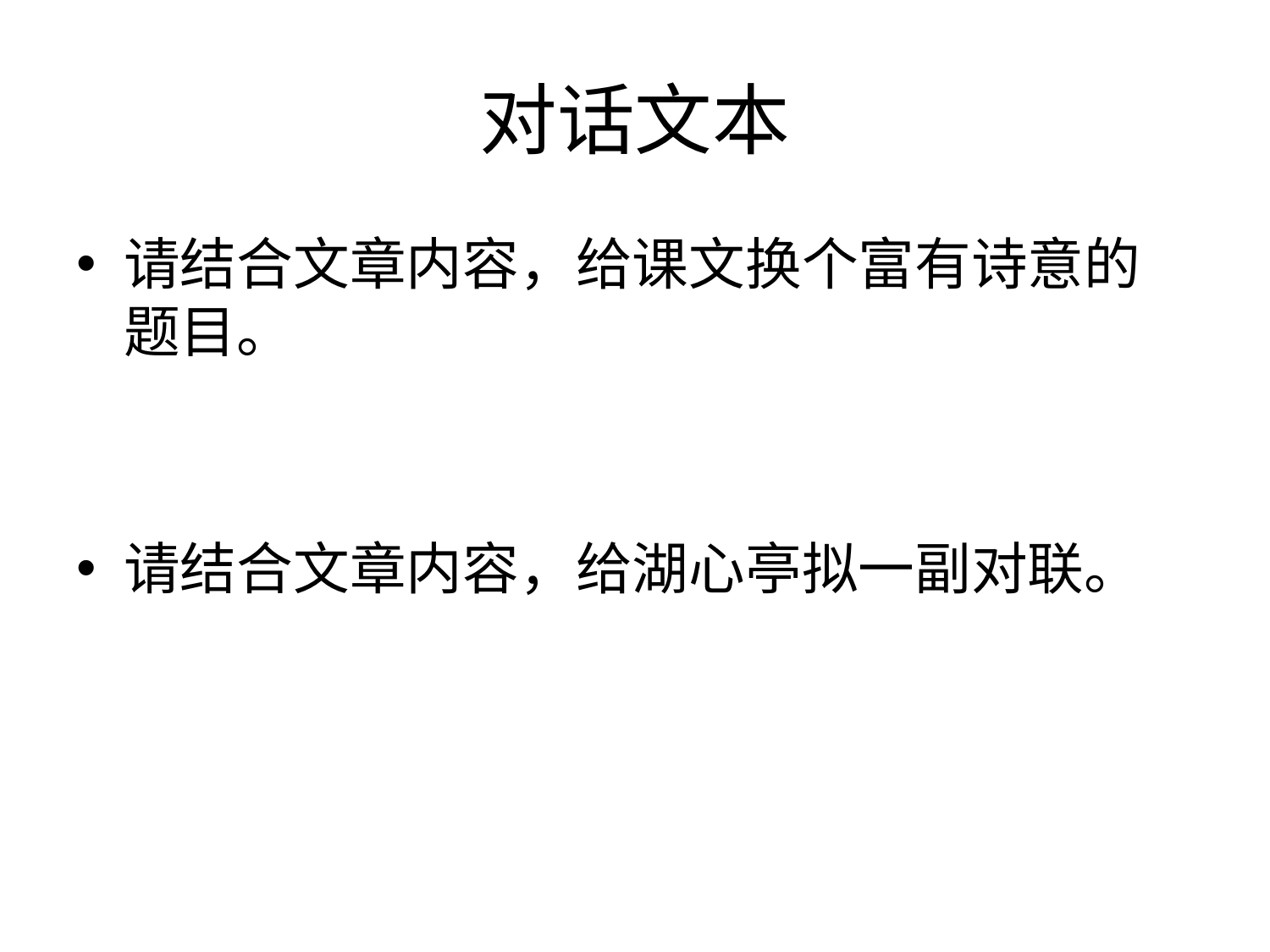

# 对话文本
请结合文章内容，给课文换个富有诗意的题目。

请结合文章内容，给湖心亭拟一副对联。